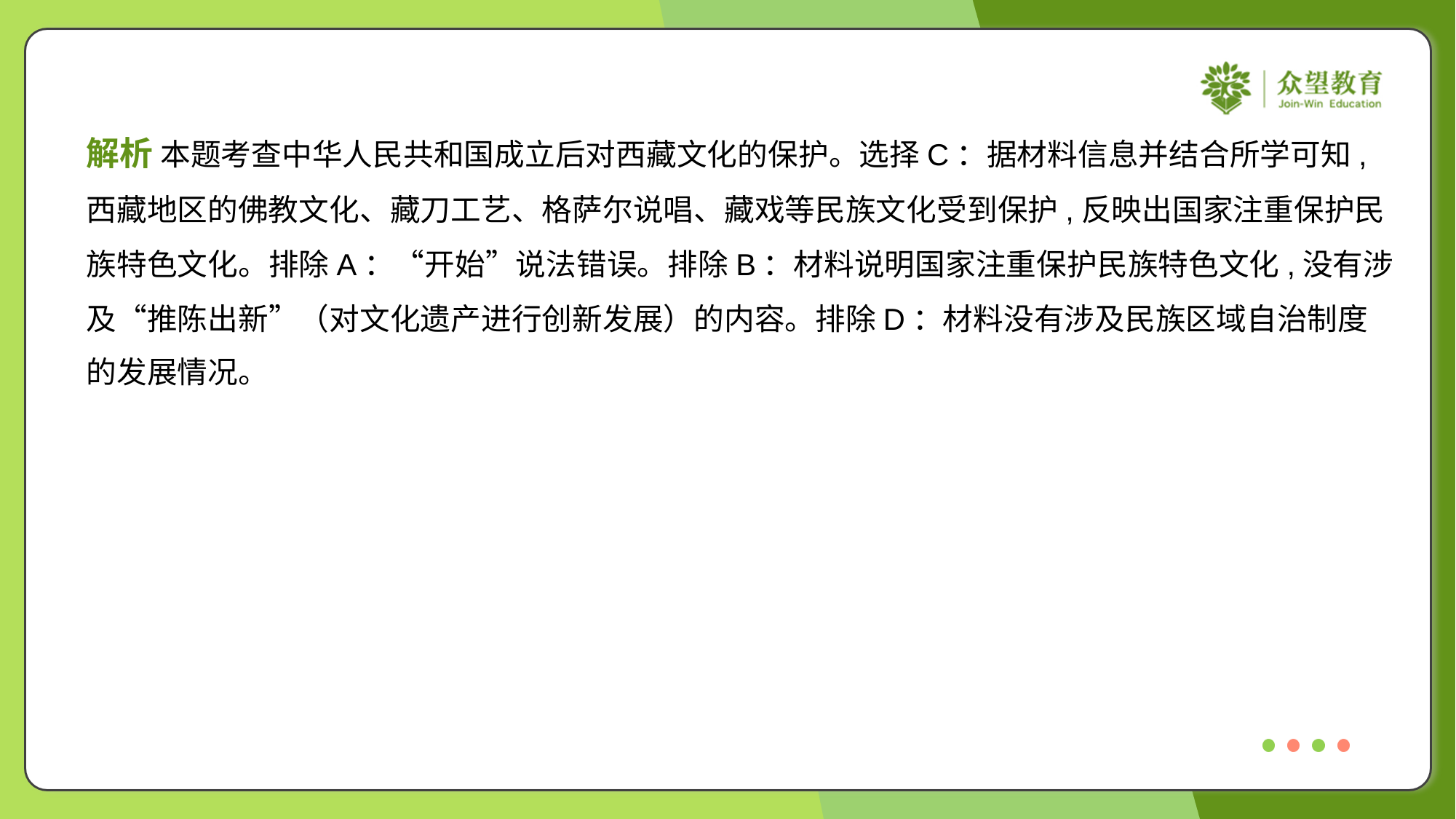

解析 本题考查中华人民共和国成立后对西藏文化的保护。选择C：据材料信息并结合所学可知,
西藏地区的佛教文化、藏刀工艺、格萨尔说唱、藏戏等民族文化受到保护,反映出国家注重保护民
族特色文化。排除A：“开始”说法错误。排除B：材料说明国家注重保护民族特色文化,没有涉
及“推陈出新”（对文化遗产进行创新发展）的内容。排除D：材料没有涉及民族区域自治制度
的发展情况。